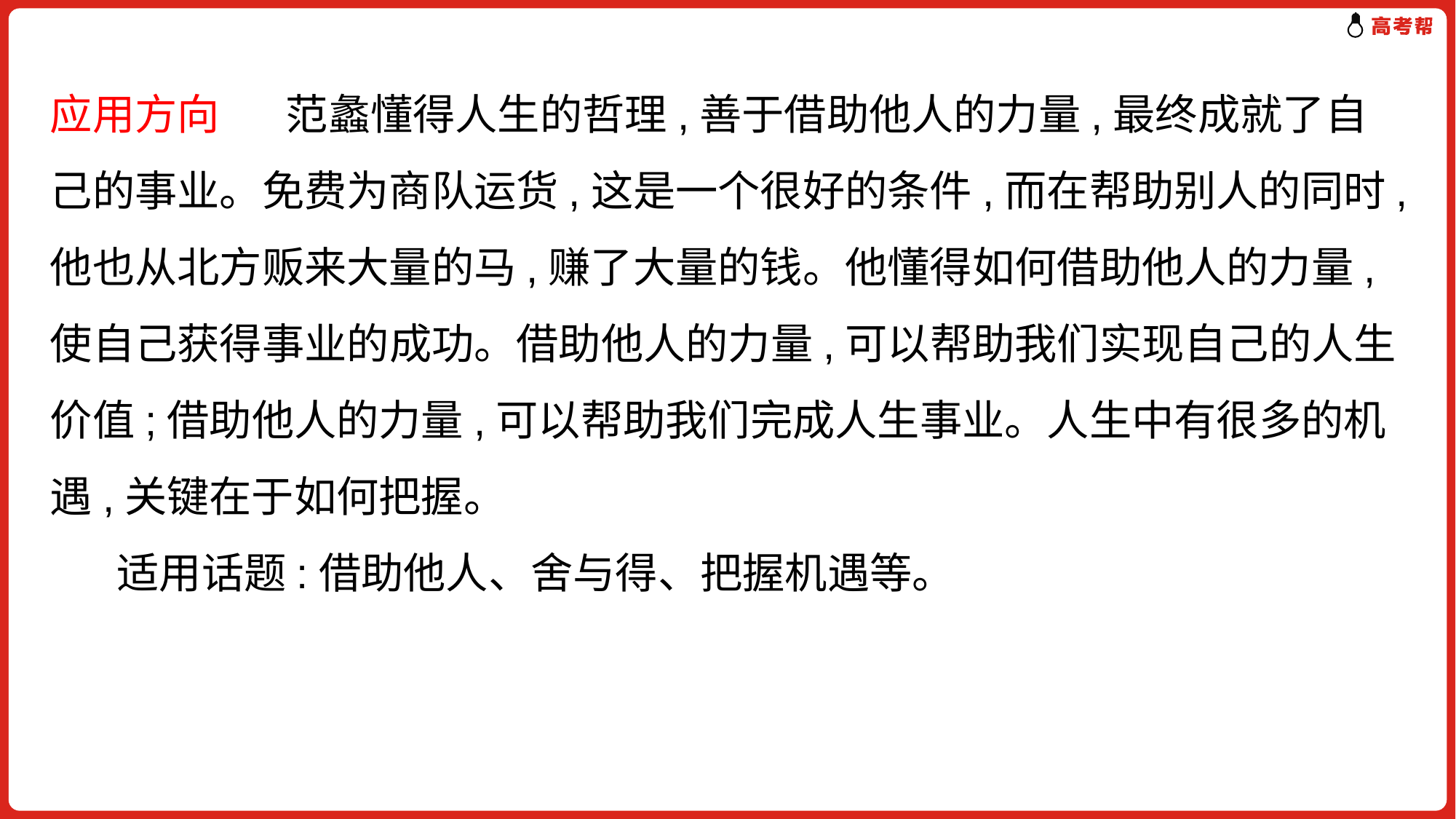

应用方向       范蠡懂得人生的哲理,善于借助他人的力量,最终成就了自己的事业。免费为商队运货,这是一个很好的条件,而在帮助别人的同时,他也从北方贩来大量的马,赚了大量的钱。他懂得如何借助他人的力量,使自己获得事业的成功。借助他人的力量,可以帮助我们实现自己的人生价值;借助他人的力量,可以帮助我们完成人生事业。人生中有很多的机遇,关键在于如何把握。
      适用话题:借助他人、舍与得、把握机遇等。